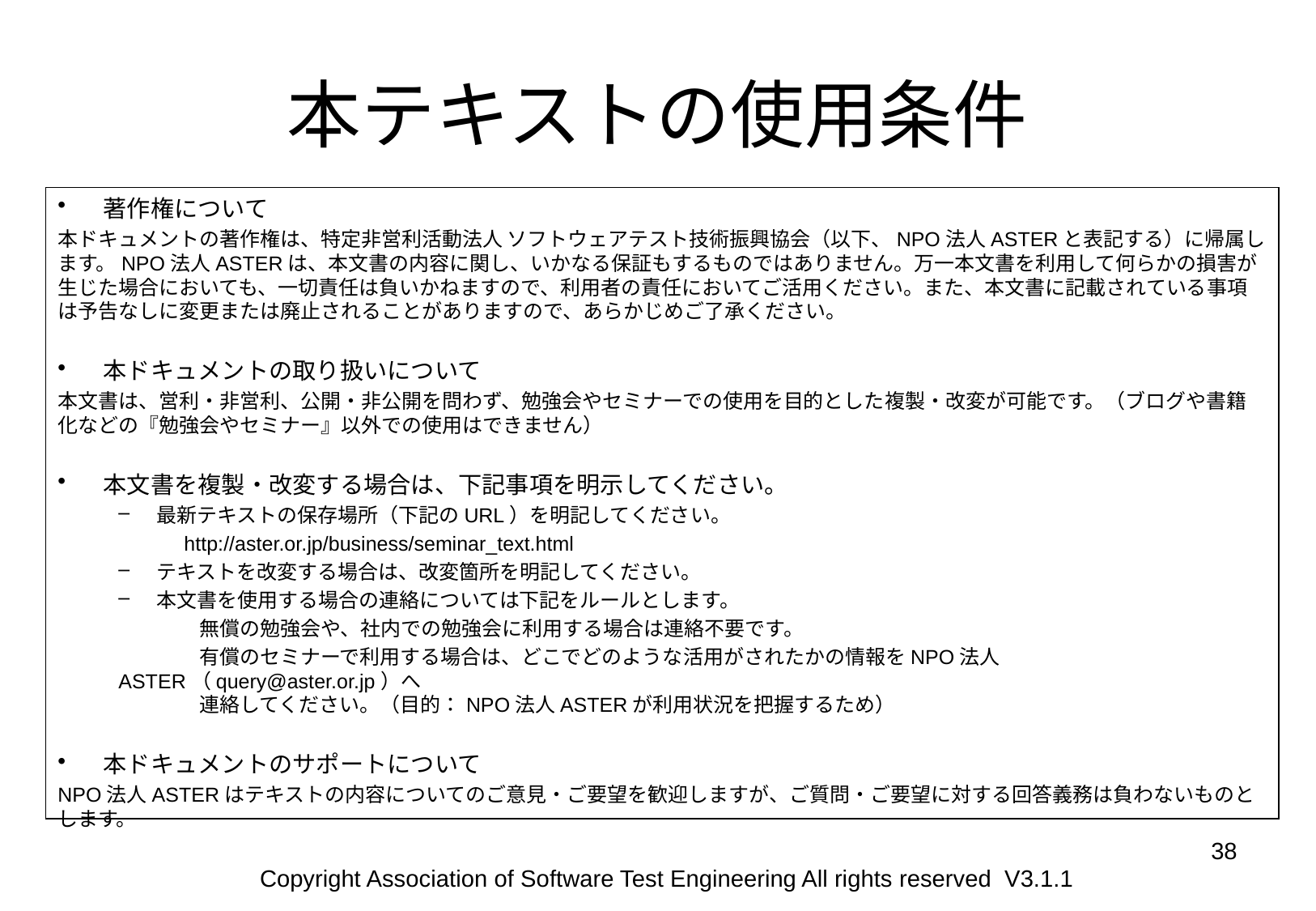

# 本テキストの使用条件
著作権について
本ドキュメントの著作権は、特定非営利活動法人 ソフトウェアテスト技術振興協会（以下、NPO法人ASTERと表記する）に帰属します。NPO法人ASTERは、本文書の内容に関し、いかなる保証もするものではありません。万一本文書を利用して何らかの損害が生じた場合においても、一切責任は負いかねますので、利用者の責任においてご活用ください。また、本文書に記載されている事項は予告なしに変更または廃止されることがありますので、あらかじめご了承ください。

本ドキュメントの取り扱いについて
本文書は、営利・非営利、公開・非公開を問わず、勉強会やセミナーでの使用を目的とした複製・改変が可能です。（ブログや書籍化などの『勉強会やセミナー』以外での使用はできません）

本文書を複製・改変する場合は、下記事項を明示してください。
最新テキストの保存場所（下記のURL）を明記してください。
　　　http://aster.or.jp/business/seminar_text.html
テキストを改変する場合は、改変箇所を明記してください。
本文書を使用する場合の連絡については下記をルールとします。
　　　　無償の勉強会や、社内での勉強会に利用する場合は連絡不要です。
　　　　有償のセミナーで利用する場合は、どこでどのような活用がされたかの情報をNPO法人ASTER（query@aster.or.jp）へ
　　　　連絡してください。（目的：NPO法人ASTERが利用状況を把握するため）

本ドキュメントのサポートについて
NPO法人ASTERはテキストの内容についてのご意見・ご要望を歓迎しますが、ご質問・ご要望に対する回答義務は負わないものとします。
38
Copyright Association of Software Test Engineering All rights reserved  V3.1.1